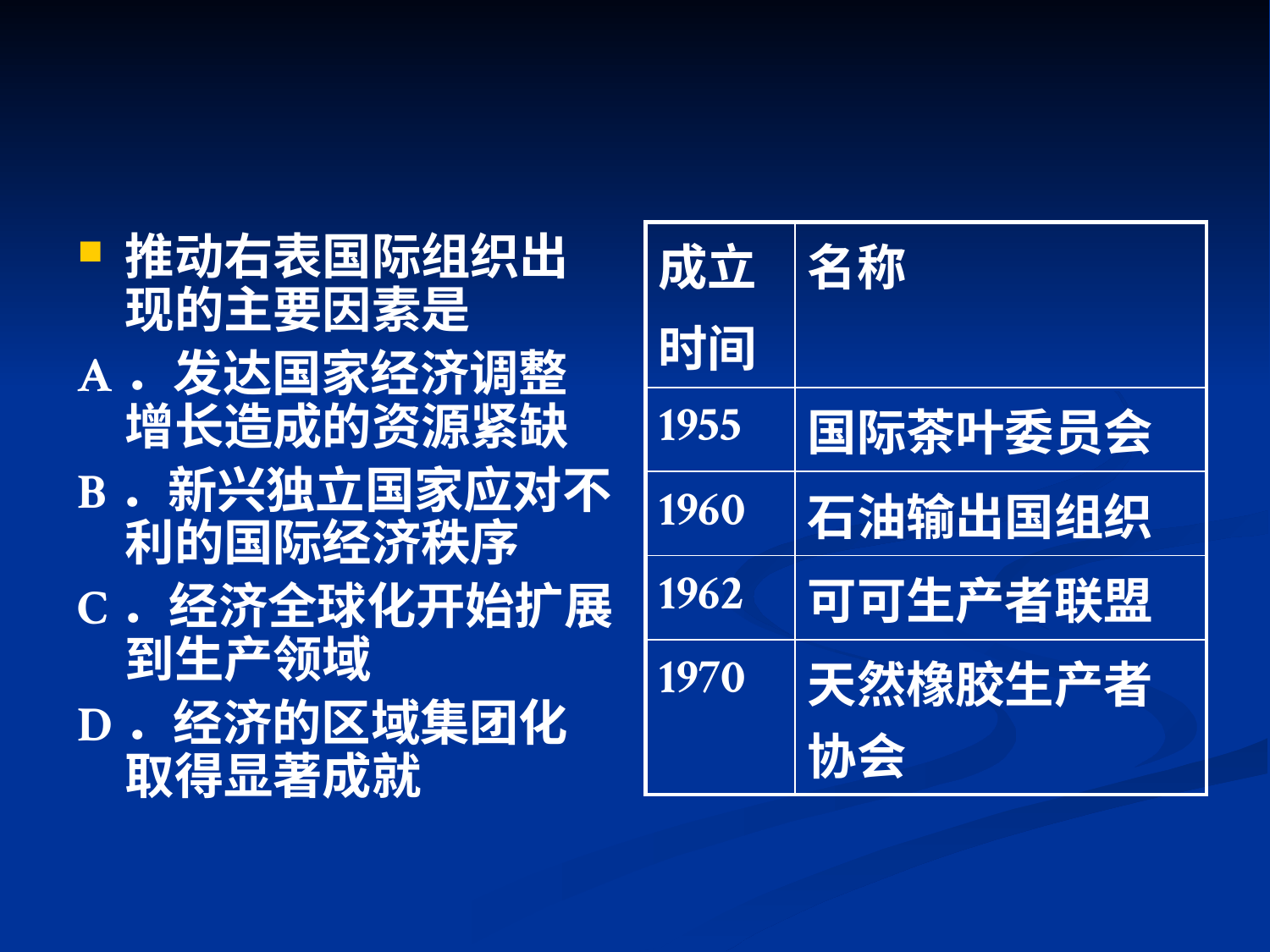

| 成立 时间 | 名称 |
| --- | --- |
| 1955 | 国际茶叶委员会 |
| 1960 | 石油输出国组织 |
| 1962 | 可可生产者联盟 |
| 1970 | 天然橡胶生产者协会 |
推动右表国际组织出现的主要因素是
A．发达国家经济调整增长造成的资源紧缺
B．新兴独立国家应对不利的国际经济秩序
C．经济全球化开始扩展到生产领域
D．经济的区域集团化取得显著成就